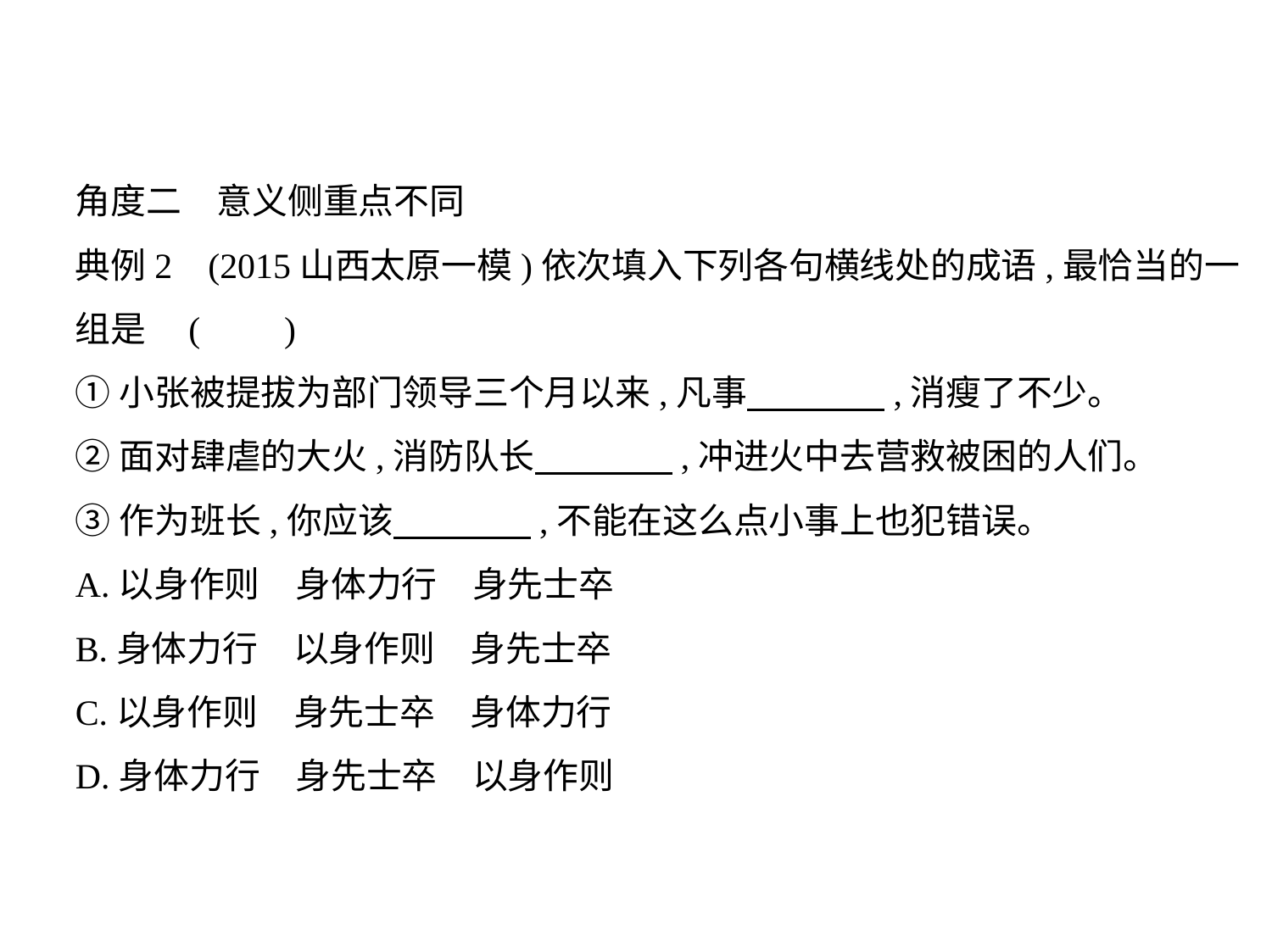

角度二　意义侧重点不同
典例2    (2015山西太原一模)依次填入下列各句横线处的成语,最恰当的一
组是 (　    )
①小张被提拔为部门领导三个月以来,凡事　　　    ,消瘦了不少。
②面对肆虐的大火,消防队长　　　    ,冲进火中去营救被困的人们。
③作为班长,你应该　　　    ,不能在这么点小事上也犯错误。
A.以身作则　身体力行　身先士卒
B.身体力行　以身作则　身先士卒
C.以身作则　身先士卒　身体力行
D.身体力行　身先士卒　以身作则